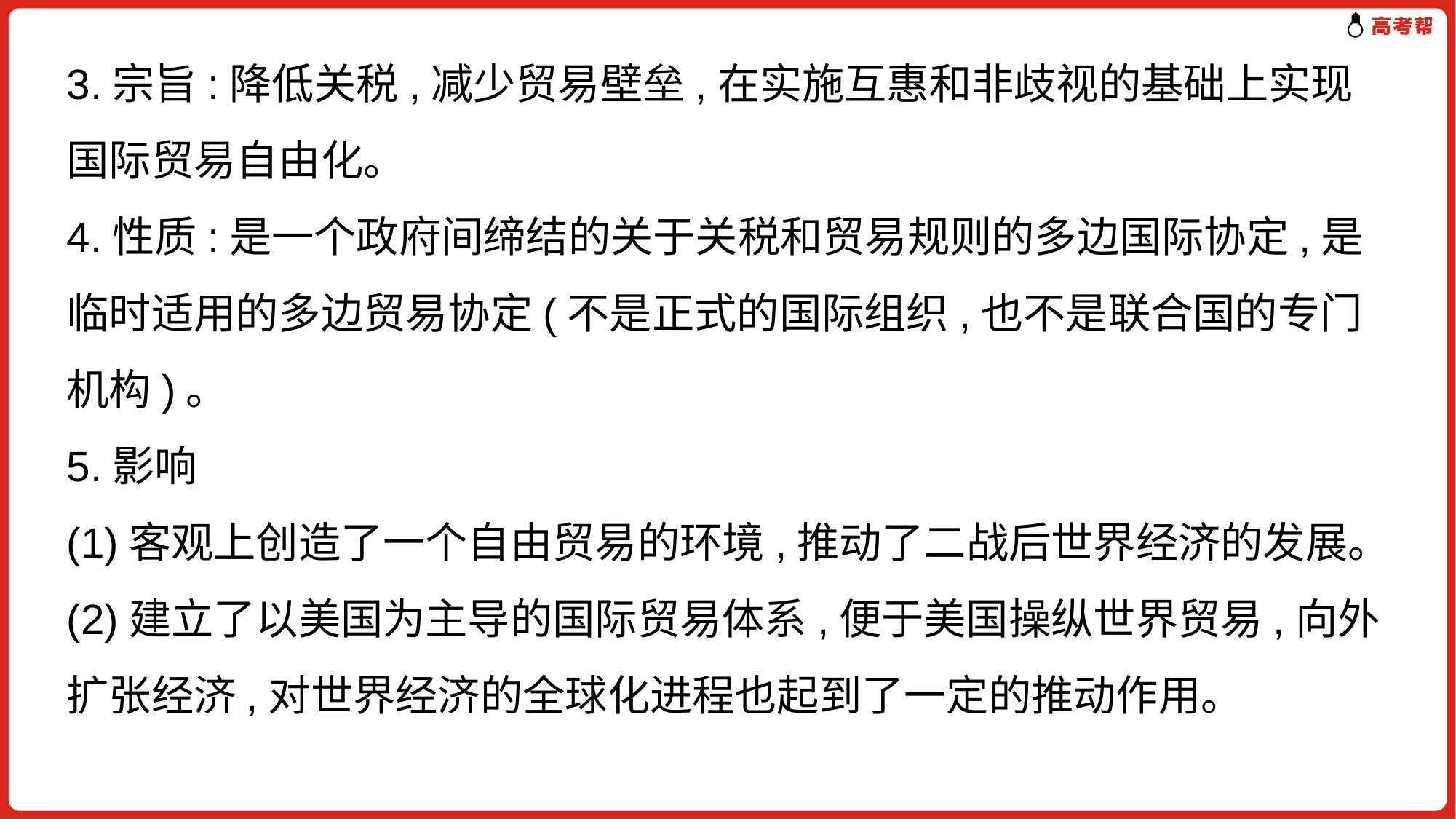

3.宗旨:降低关税,减少贸易壁垒,在实施互惠和非歧视的基础上实现国际贸易自由化。
4.性质:是一个政府间缔结的关于关税和贸易规则的多边国际协定,是临时适用的多边贸易协定(不是正式的国际组织,也不是联合国的专门机构)。
5.影响
(1)客观上创造了一个自由贸易的环境,推动了二战后世界经济的发展。
(2)建立了以美国为主导的国际贸易体系,便于美国操纵世界贸易,向外扩张经济,对世界经济的全球化进程也起到了一定的推动作用。